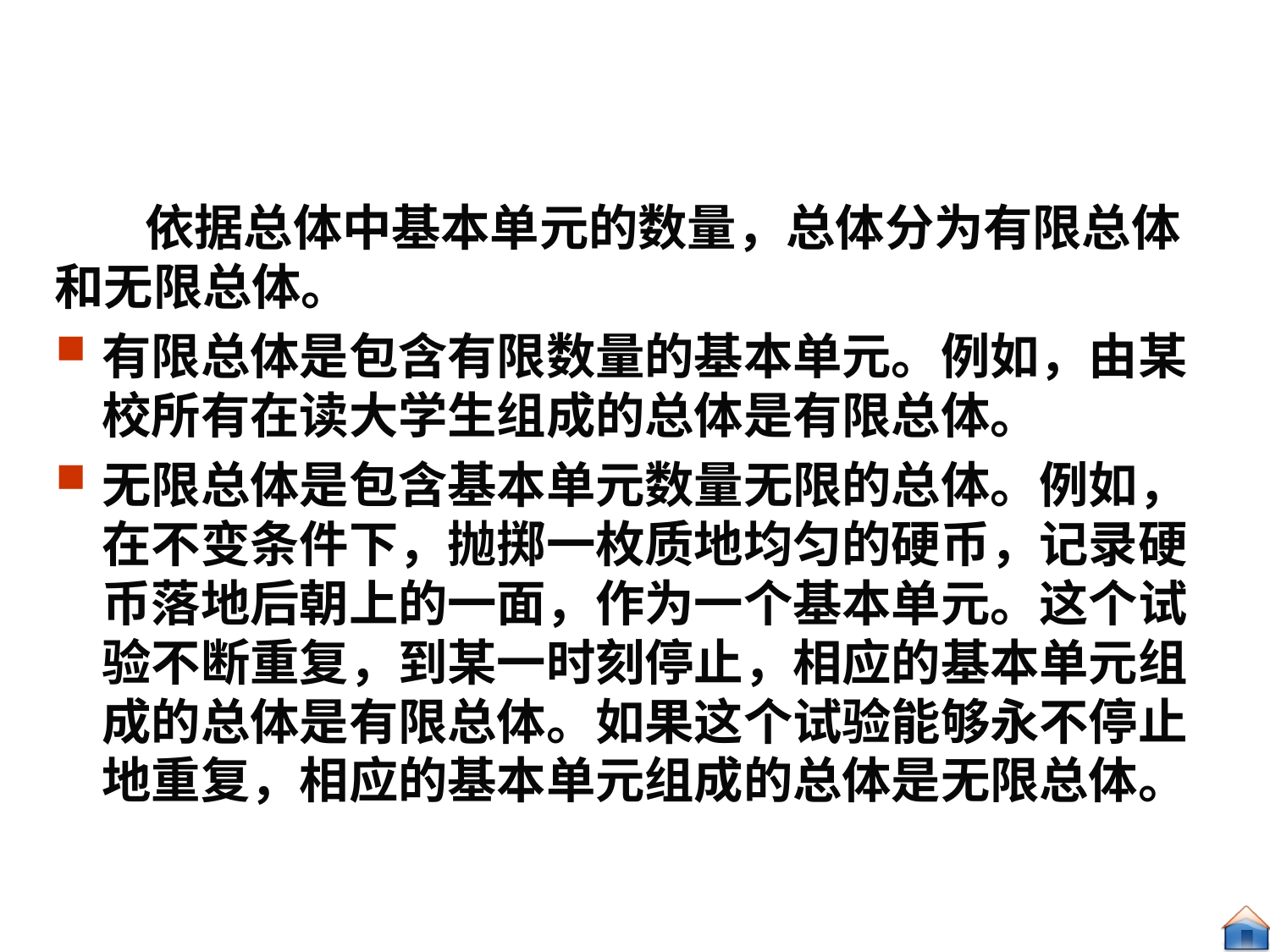

#
       依据总体中基本单元的数量，总体分为有限总体和无限总体。
有限总体是包含有限数量的基本单元。例如，由某校所有在读大学生组成的总体是有限总体。
无限总体是包含基本单元数量无限的总体。例如，在不变条件下，抛掷一枚质地均匀的硬币，记录硬币落地后朝上的一面，作为一个基本单元。这个试验不断重复，到某一时刻停止，相应的基本单元组成的总体是有限总体。如果这个试验能够永不停止地重复，相应的基本单元组成的总体是无限总体。